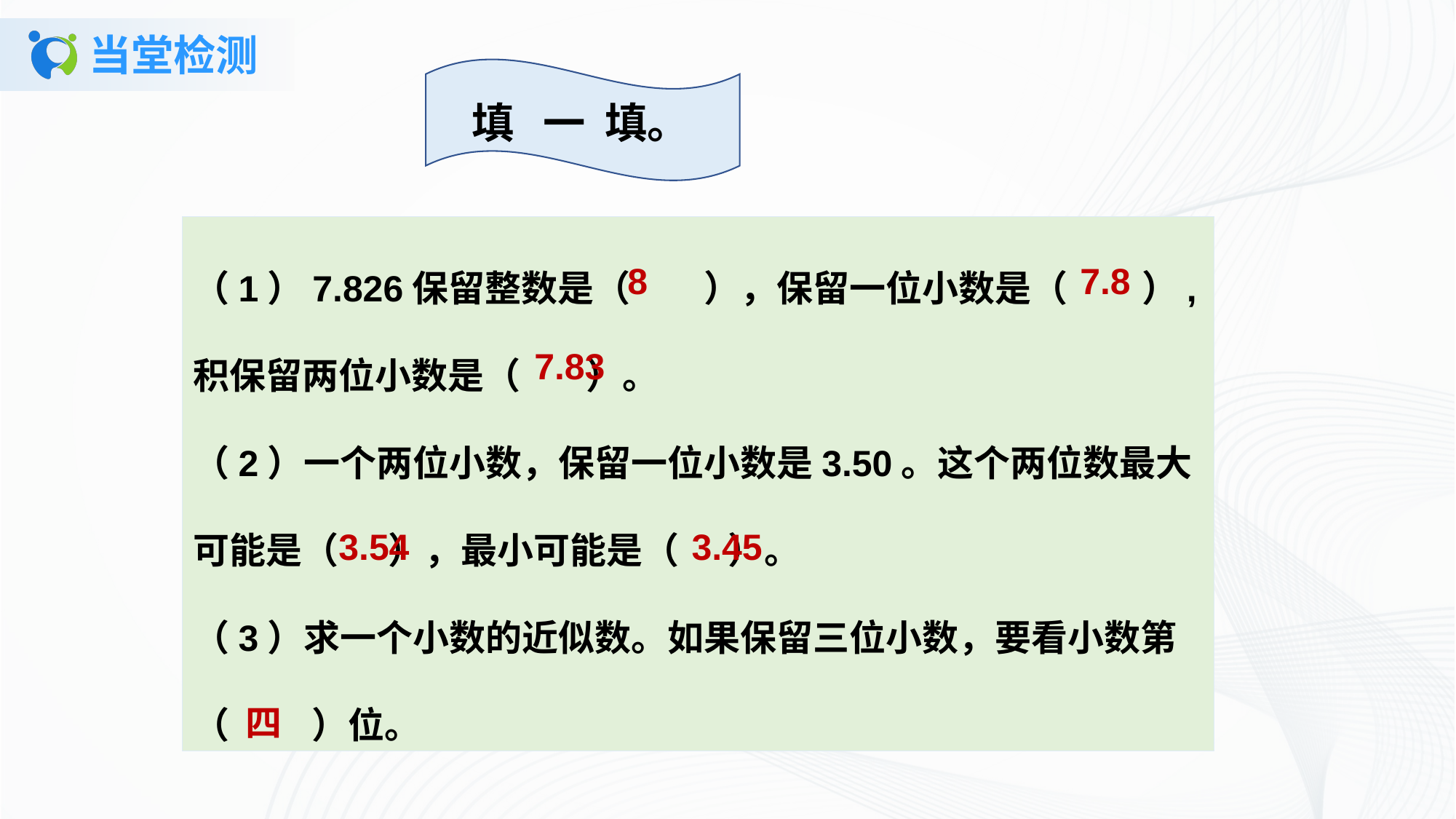

# 当堂检测
填   一  填。

（1）7.826保留整数是（         ），保留一位小数是（         ）,积保留两位小数是（        ）。
（2）一个两位小数，保留一位小数是3.50。这个两位数最大可能是（      ），最小可能是（      ）。
（3）求一个小数的近似数。如果保留三位小数，要看小数第（          ）位。
8
7.8
7.83
3.54
3.45
四